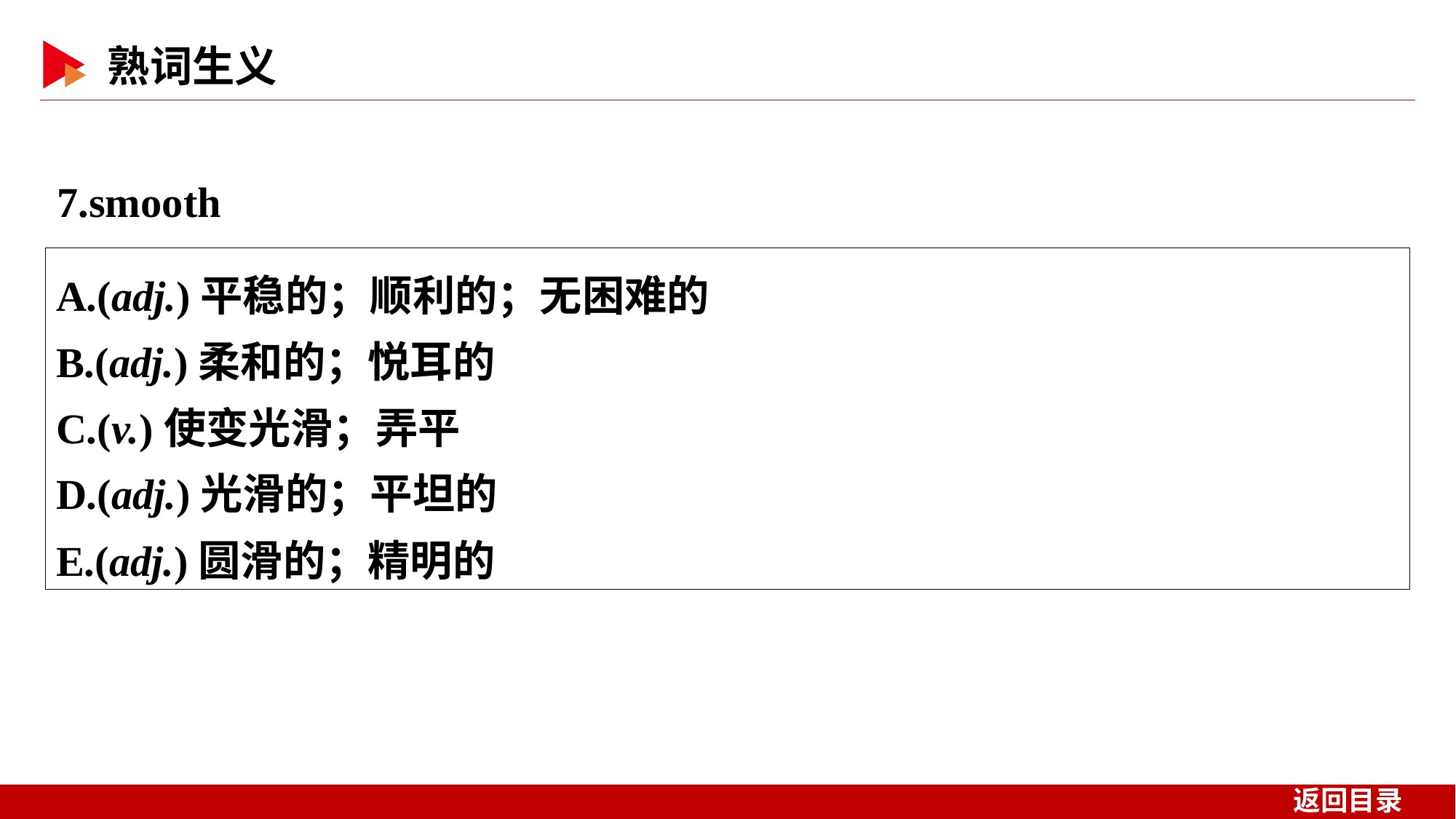

7.smooth
A.(adj.)平稳的；顺利的；无困难的
B.(adj.)柔和的；悦耳的
C.(v.)使变光滑；弄平
D.(adj.)光滑的；平坦的
E.(adj.)圆滑的；精明的